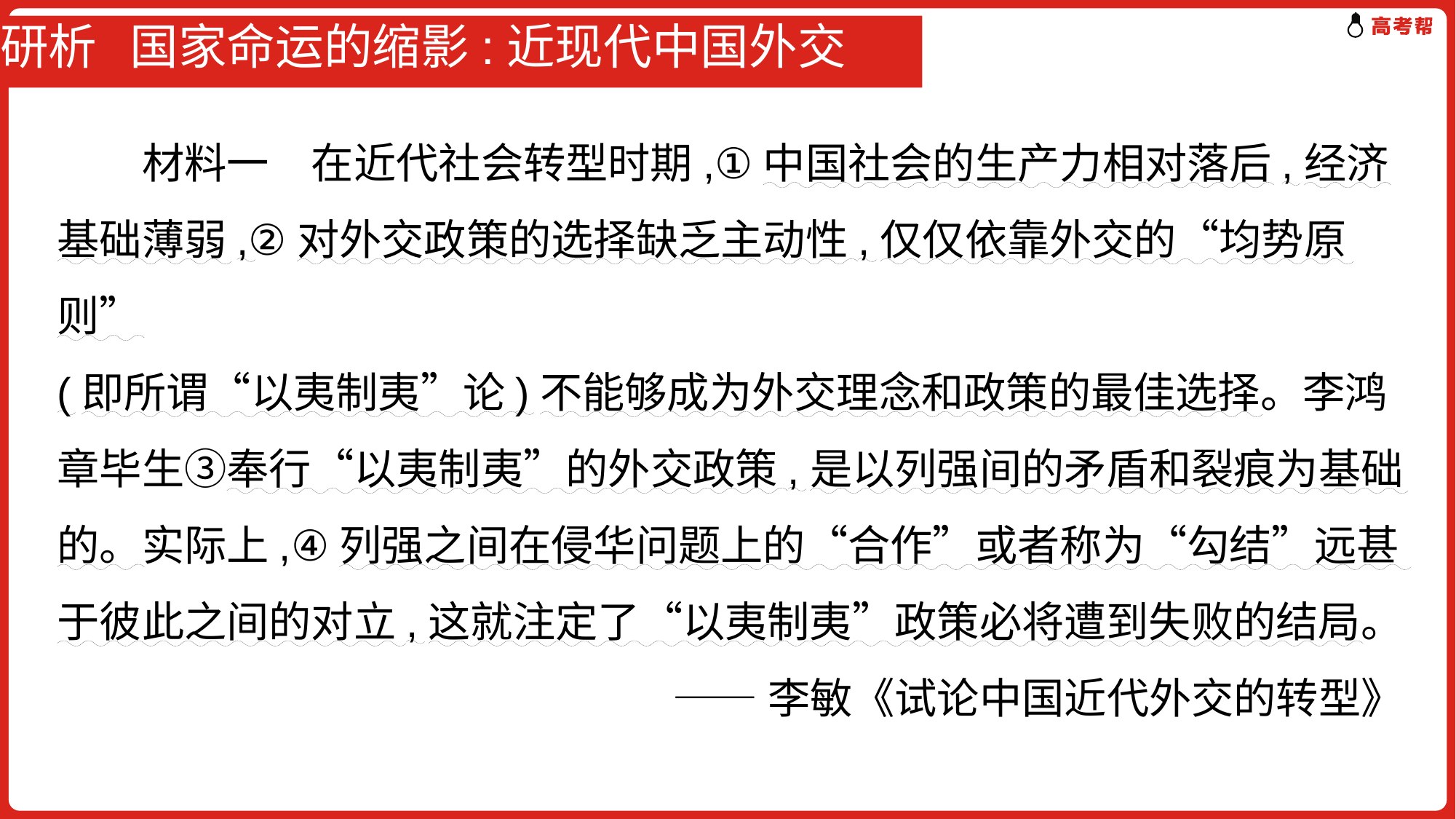

# 研析   国家命运的缩影:近现代中国外交
　　材料一　在近代社会转型时期,①中国社会的生产力相对落后,经济基础薄弱,②对外交政策的选择缺乏主动性,仅仅依靠外交的“均势原则”
(即所谓“以夷制夷”论)不能够成为外交理念和政策的最佳选择。李鸿章毕生③奉行“以夷制夷”的外交政策,是以列强间的矛盾和裂痕为基础的。实际上,④列强之间在侵华问题上的“合作”或者称为“勾结”远甚于彼此之间的对立,这就注定了“以夷制夷”政策必将遭到失败的结局。
——李敏《试论中国近代外交的转型》